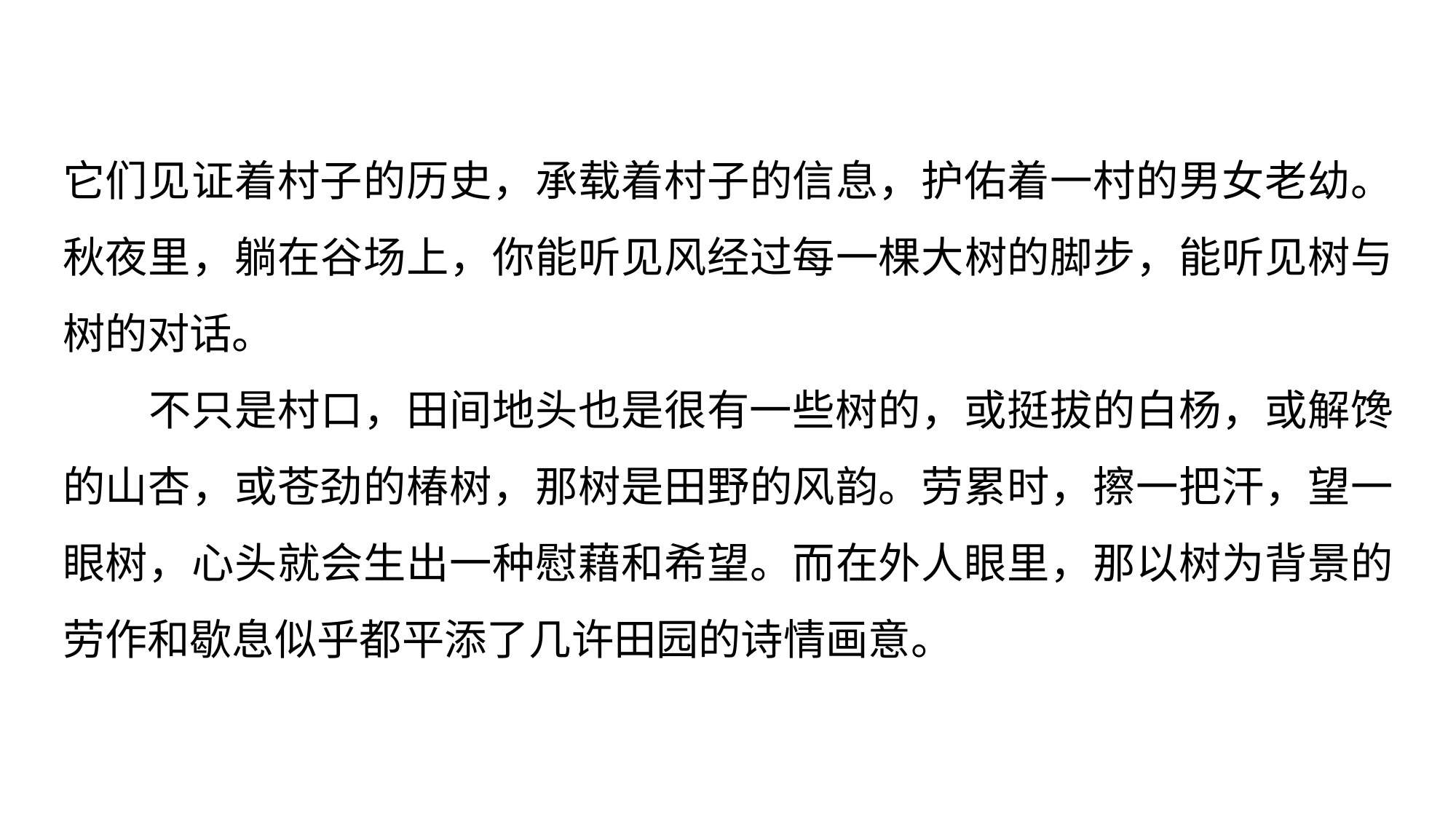

它们见证着村子的历史，承载着村子的信息，护佑着一村的男女老幼。秋夜里，躺在谷场上，你能听见风经过每一棵大树的脚步，能听见树与树的对话。
不只是村口，田间地头也是很有一些树的，或挺拔的白杨，或解馋的山杏，或苍劲的椿树，那树是田野的风韵。劳累时，擦一把汗，望一眼树，心头就会生出一种慰藉和希望。而在外人眼里，那以树为背景的劳作和歇息似乎都平添了几许田园的诗情画意。